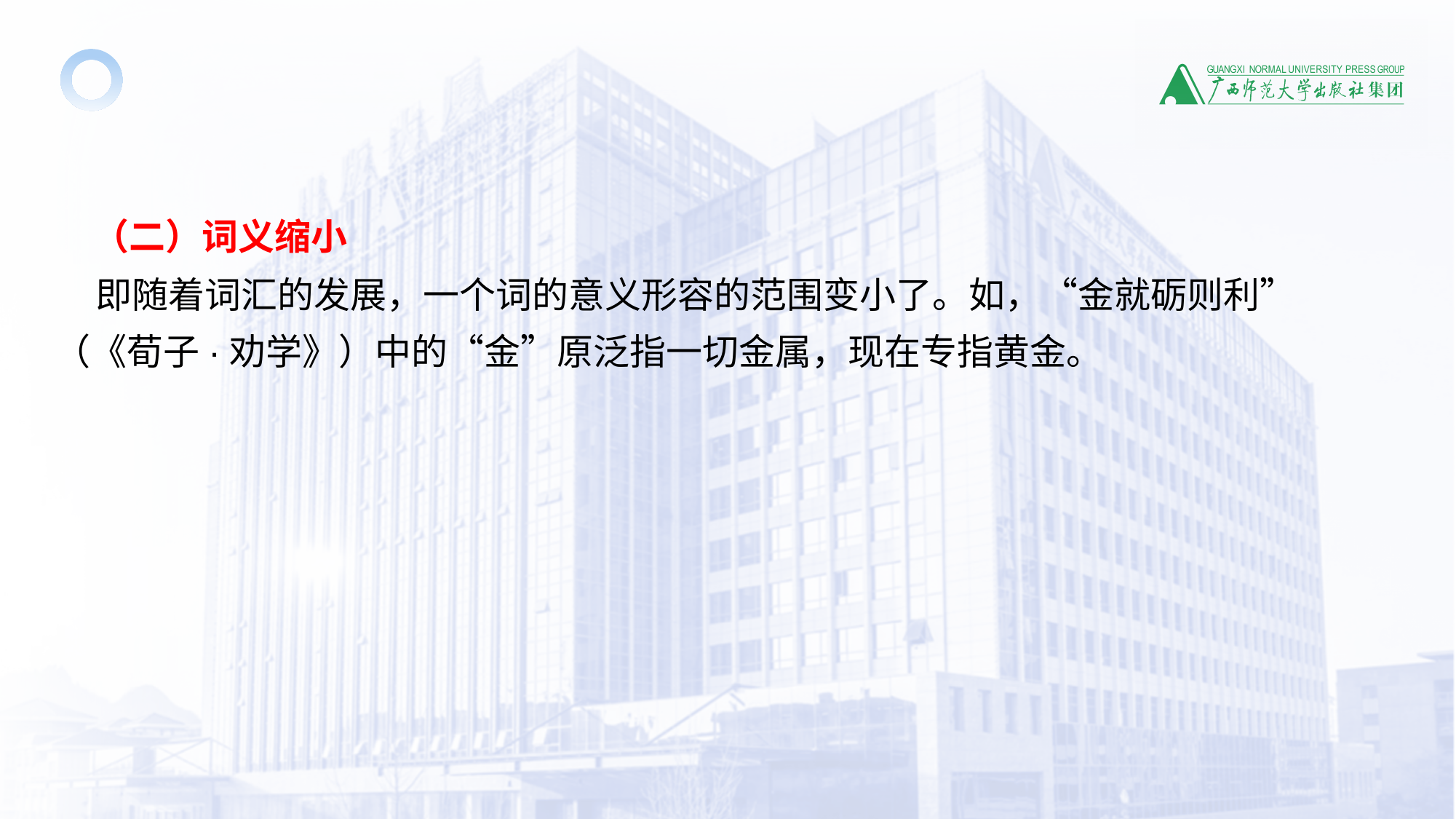

（二）词义缩小
    即随着词汇的发展，一个词的意义形容的范围变小了。如，“金就砺则利”（《荀子·劝学》）中的“金”原泛指一切金属，现在专指黄金。